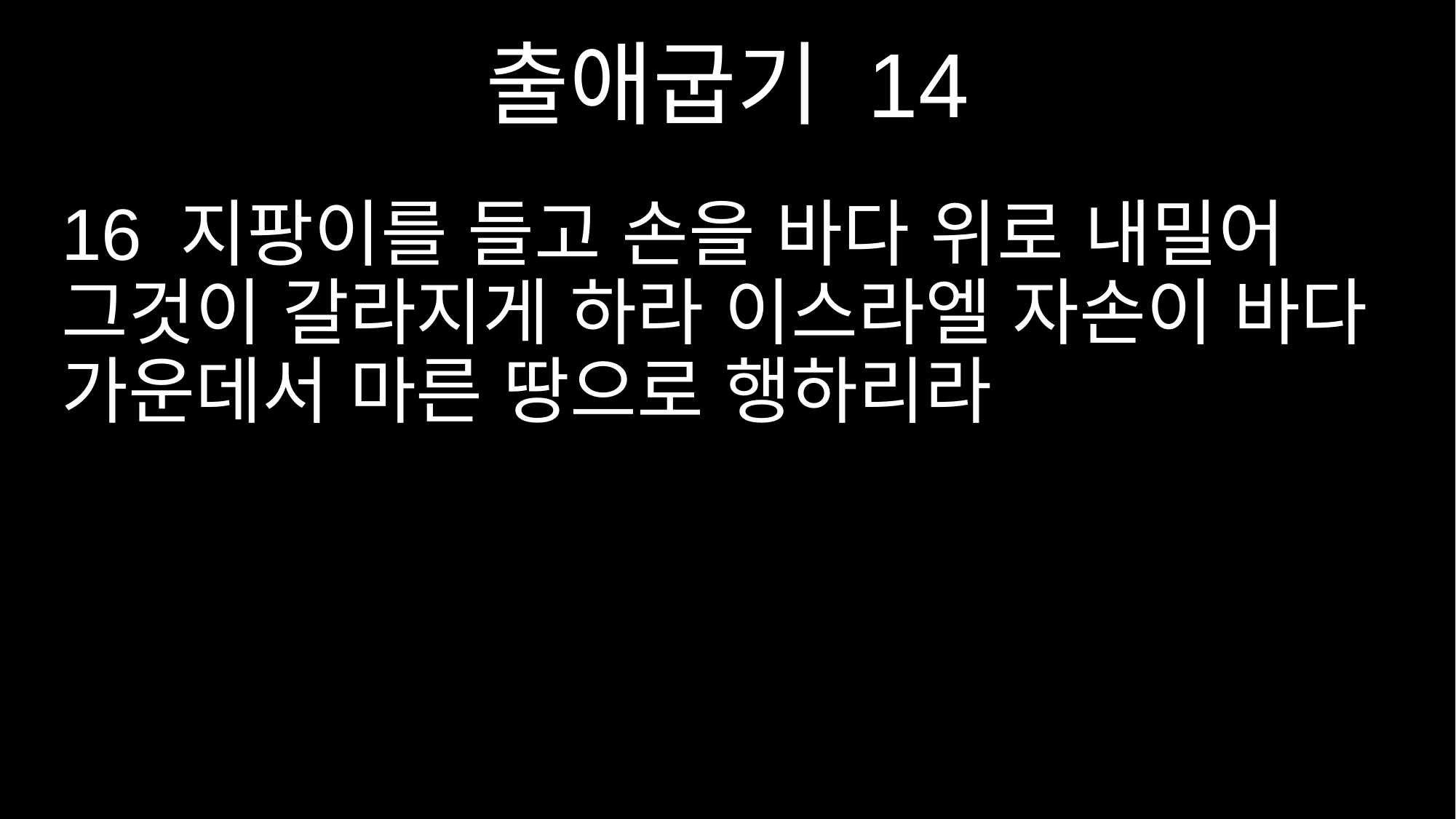

출애굽기 14
16 지팡이를 들고 손을 바다 위로 내밀어 그것이 갈라지게 하라 이스라엘 자손이 바다 가운데서 마른 땅으로 행하리라